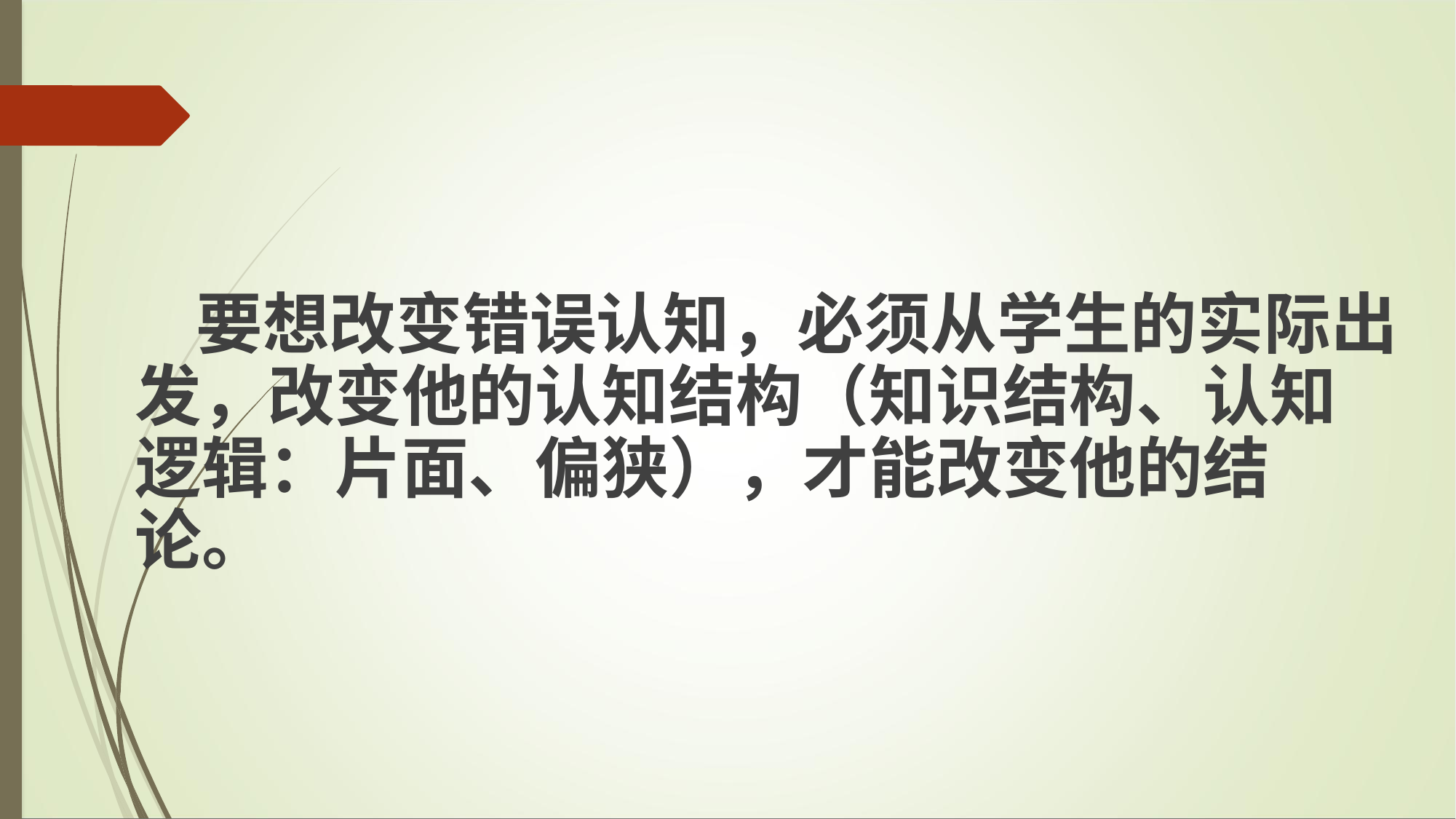

要想改变错误认知，必须从学生的实际出发，改变他的认知结构（知识结构、认知逻辑：片面、偏狭），才能改变他的结论。